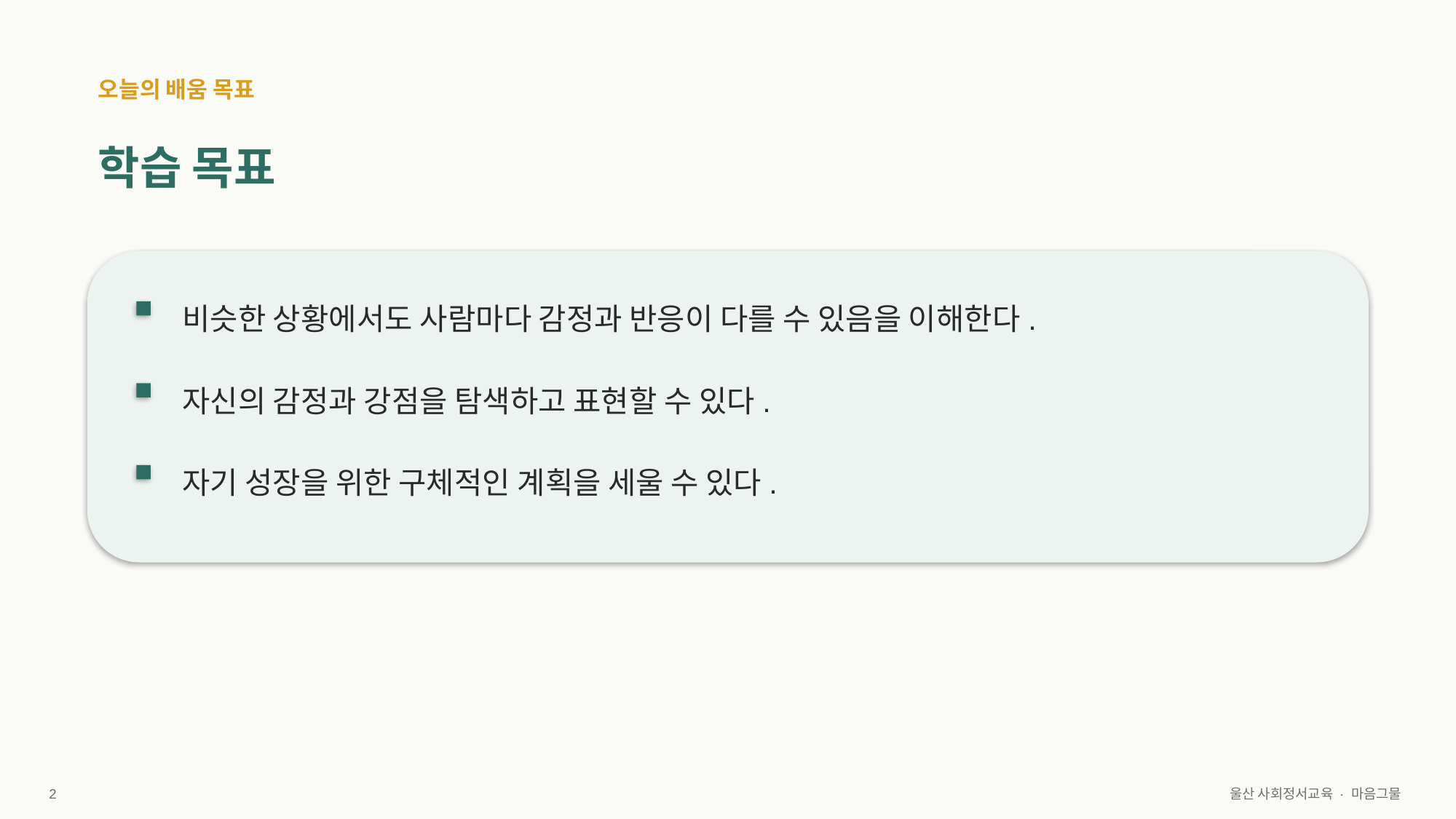

오늘의 배움 목표
학습 목표

비슷한 상황에서도 사람마다 감정과 반응이 다를 수 있음을 이해한다.

자신의 감정과 강점을 탐색하고 표현할 수 있다.

자기 성장을 위한 구체적인 계획을 세울 수 있다.

2
울산 사회정서교육 · 마음그물